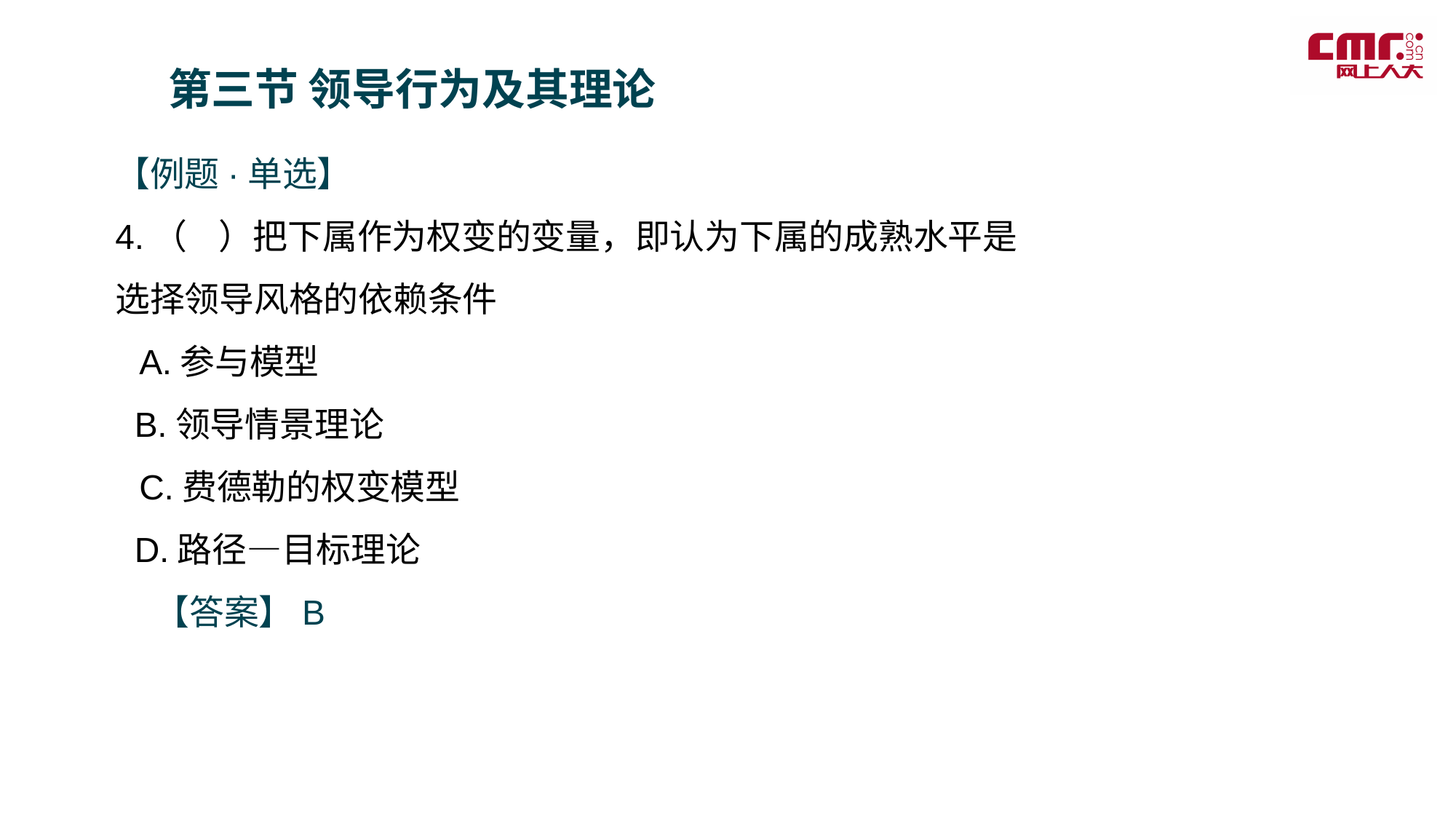

第三节 领导行为及其理论
【例题·单选】
4.（    ）把下属作为权变的变量，即认为下属的成熟水平是选择领导风格的依赖条件
  A.参与模型
  B.领导情景理论
  C.费德勒的权变模型
  D.路径—目标理论
    【答案】B